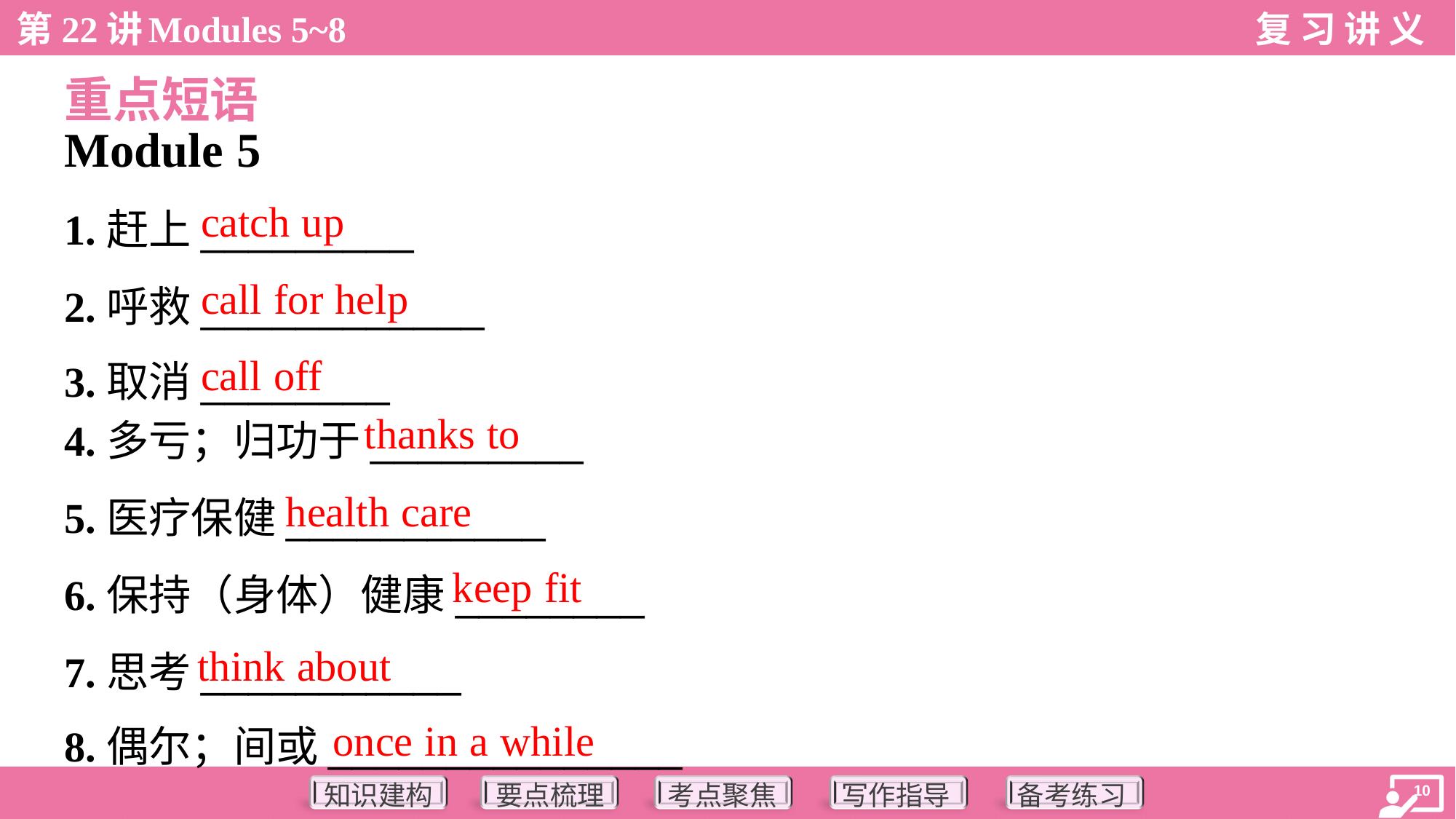

重点短语
Module 5
catch up
1.赶上_________
2.呼救____________
3.取消________
call for help
call off
thanks to
4.多亏；归功于_________
5.医疗保健___________
6.保持（身体）健康________
7.思考___________
8.偶尔；间或_______________
health care
keep fit
think about
once in a while